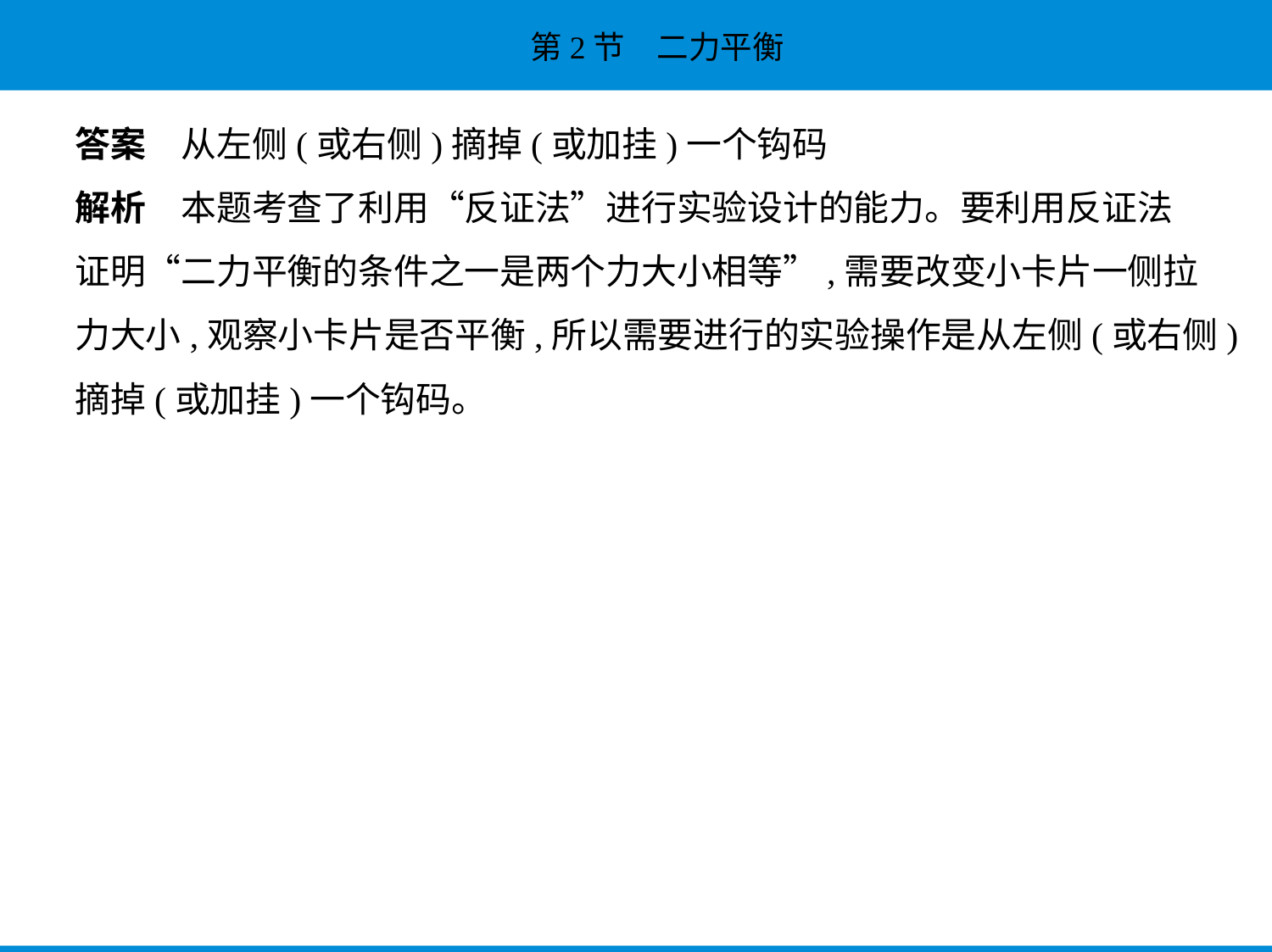

答案　从左侧(或右侧)摘掉(或加挂)一个钩码
解析　本题考查了利用“反证法”进行实验设计的能力。要利用反证法
证明“二力平衡的条件之一是两个力大小相等”,需要改变小卡片一侧拉
力大小,观察小卡片是否平衡,所以需要进行的实验操作是从左侧(或右侧)
摘掉(或加挂)一个钩码。